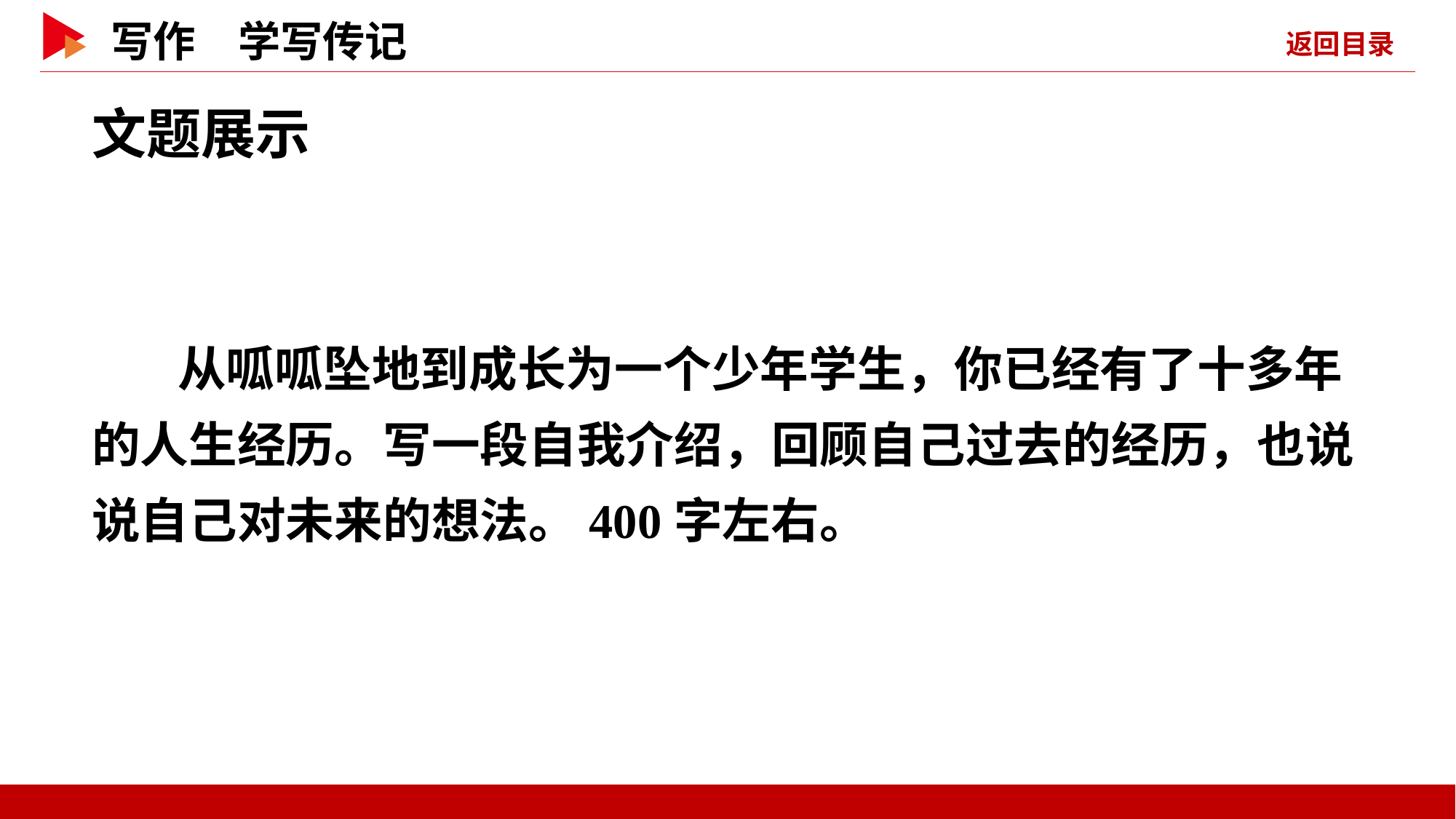

文题展示
从呱呱坠地到成长为一个少年学生，你已经有了十多年的人生经历。写一段自我介绍，回顾自己过去的经历，也说说自己对未来的想法。400字左右。